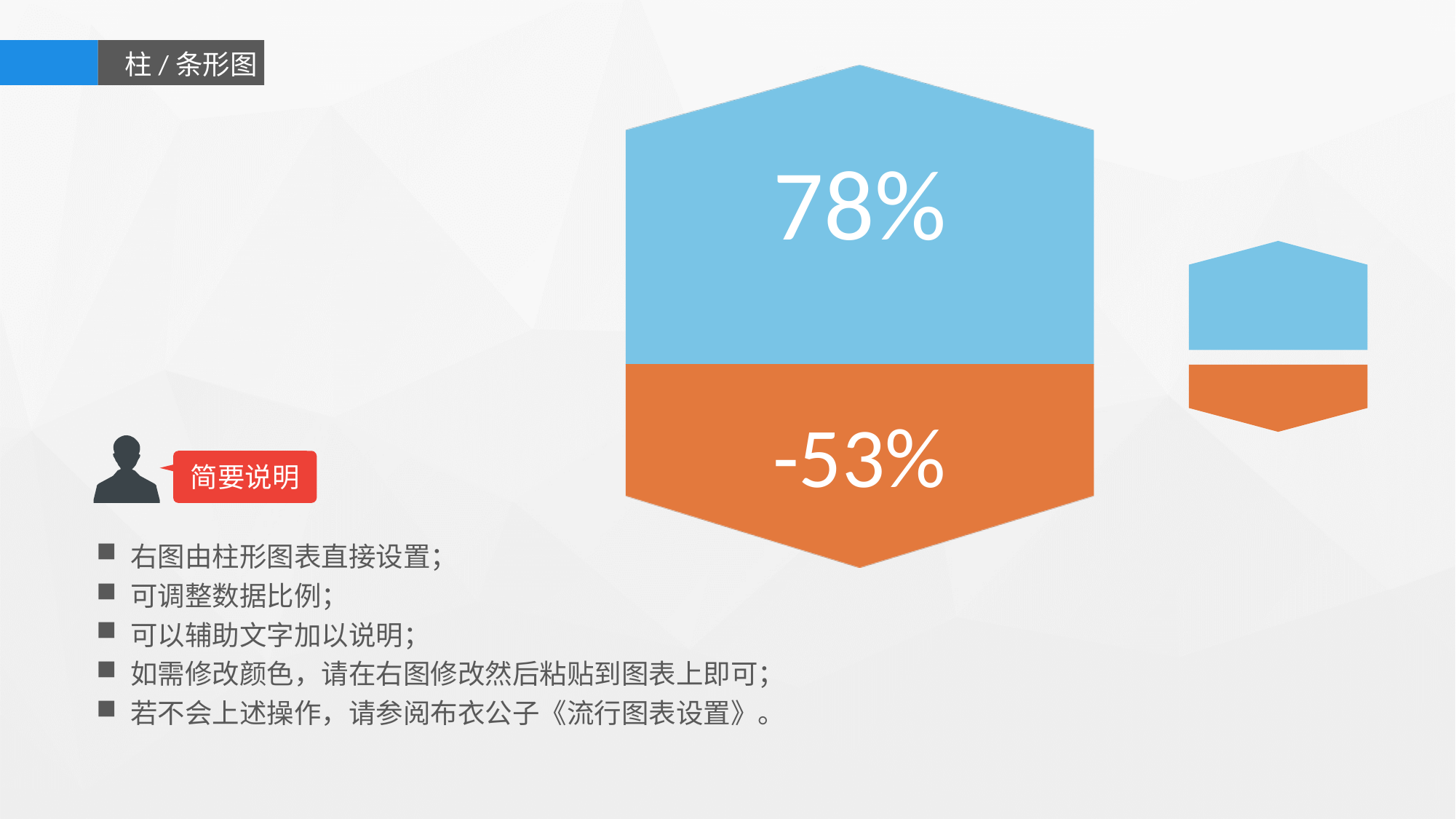

### Chart

| Category | 系列 1 | 系列 2 |
|---|---|---|
| 类别 1 | 0.78 | -0.53 |
柱/条形图

简要说明

右图由柱形图表直接设置；
可调整数据比例；
可以辅助文字加以说明；
如需修改颜色，请在右图修改然后粘贴到图表上即可；
若不会上述操作，请参阅布衣公子《流行图表设置》。